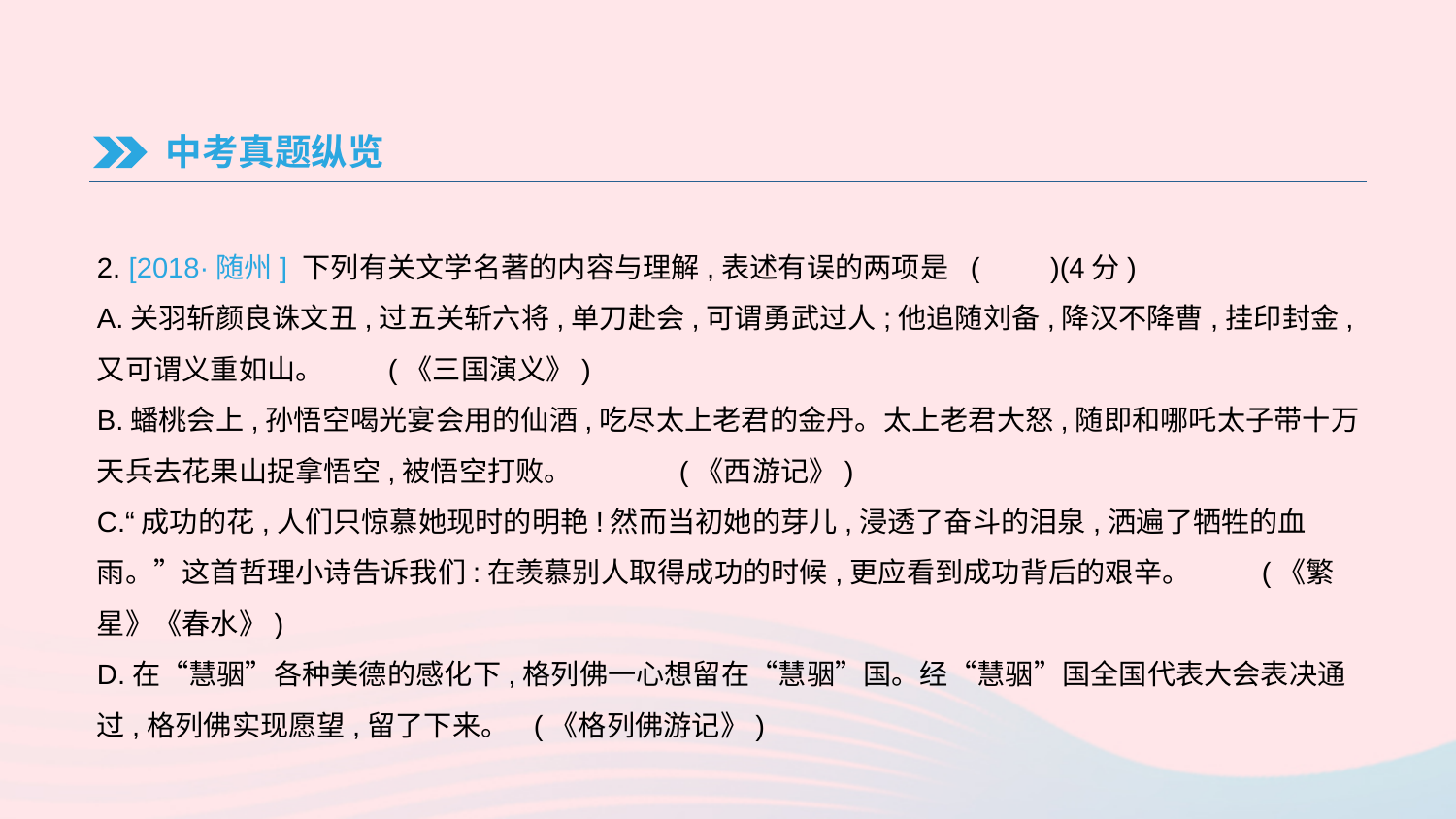

中考真题纵览

2. [2018·随州] 下列有关文学名著的内容与理解,表述有误的两项是	(　　)(4分)
A.关羽斩颜良诛文丑,过五关斩六将,单刀赴会,可谓勇武过人;他追随刘备,降汉不降曹,挂印封金,又可谓义重如山。	(《三国演义》)
B.蟠桃会上,孙悟空喝光宴会用的仙酒,吃尽太上老君的金丹。太上老君大怒,随即和哪吒太子带十万天兵去花果山捉拿悟空,被悟空打败。	(《西游记》)
C.“成功的花,人们只惊慕她现时的明艳!然而当初她的芽儿,浸透了奋斗的泪泉,洒遍了牺牲的血雨。”这首哲理小诗告诉我们:在羡慕别人取得成功的时候,更应看到成功背后的艰辛。	(《繁星》《春水》)
D.在“慧骃”各种美德的感化下,格列佛一心想留在“慧骃”国。经“慧骃”国全国代表大会表决通过,格列佛实现愿望,留了下来。	(《格列佛游记》)